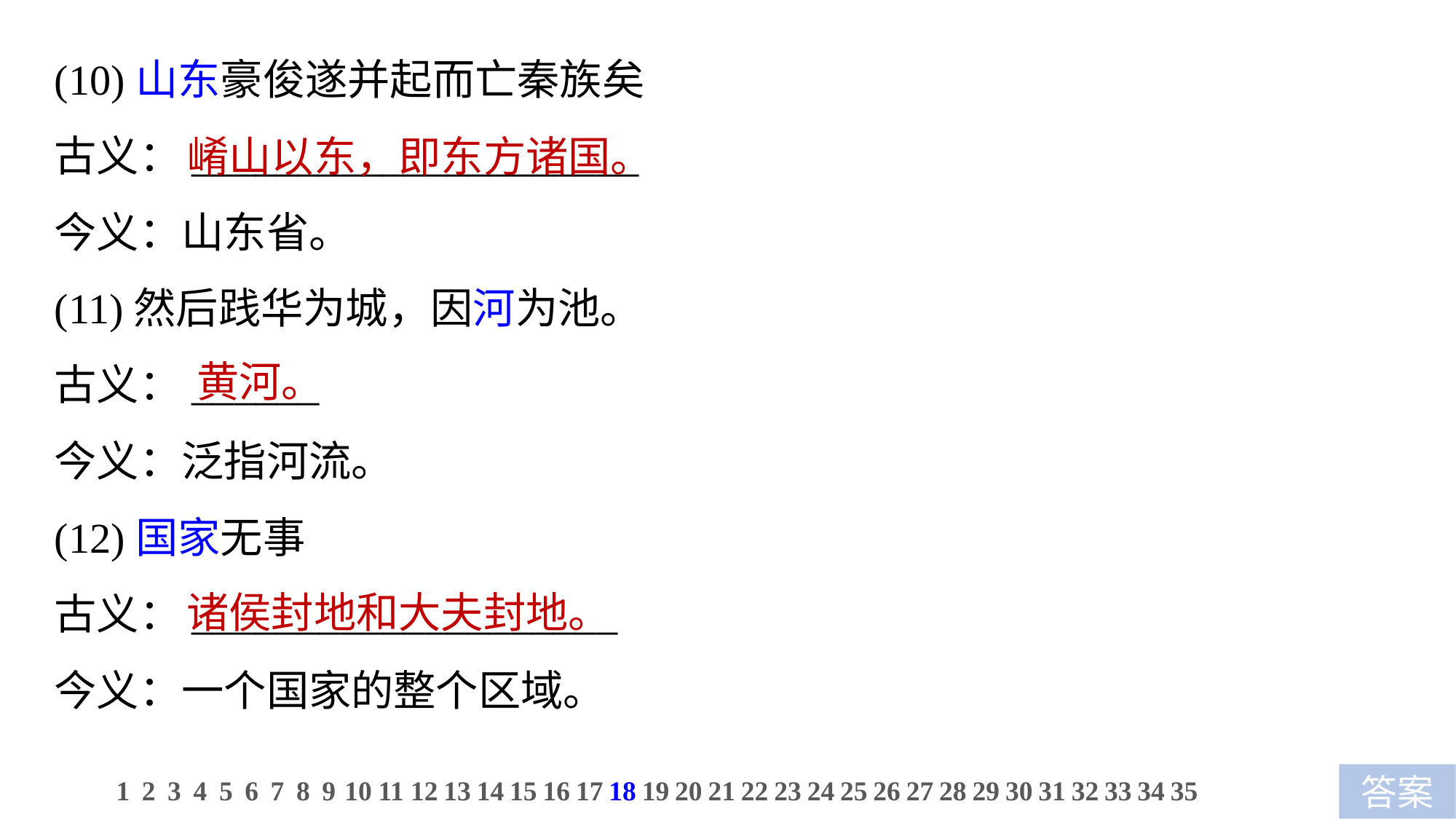

(10)山东豪俊遂并起而亡秦族矣
古义：_____________________
今义：山东省。
(11)然后践华为城，因河为池。
古义：______
今义：泛指河流。
(12)国家无事
古义：____________________
今义：一个国家的整个区域。
崤山以东，即东方诸国。
黄河。
诸侯封地和大夫封地。
1
2
3
4
5
6
7
8
9
10
11
12
13
14
15
16
17
18
19
20
21
22
23
24
25
26
27
28
29
30
31
32
33
34
35
答案